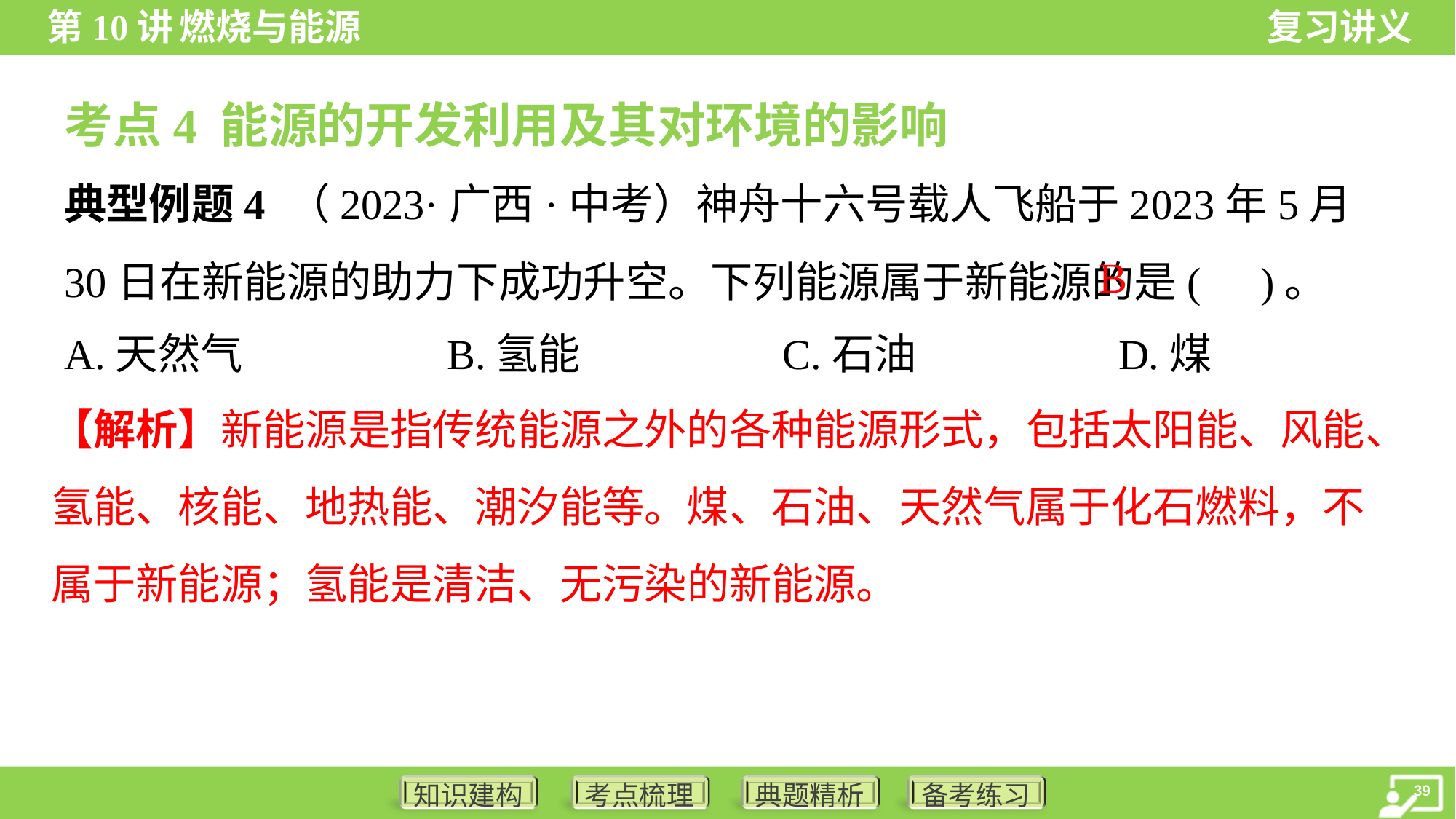

考点4 能源的开发利用及其对环境的影响
典型例题4 （2023·广西·中考）神舟十六号载人飞船于2023年5月30日在新能源的助力下成功升空。下列能源属于新能源的是(     )。
B
A.天然气	B.氢能	C.石油	D.煤
【解析】新能源是指传统能源之外的各种能源形式，包括太阳能、风能、氢能、核能、地热能、潮汐能等。煤、石油、天然气属于化石燃料，不属于新能源；氢能是清洁、无污染的新能源。